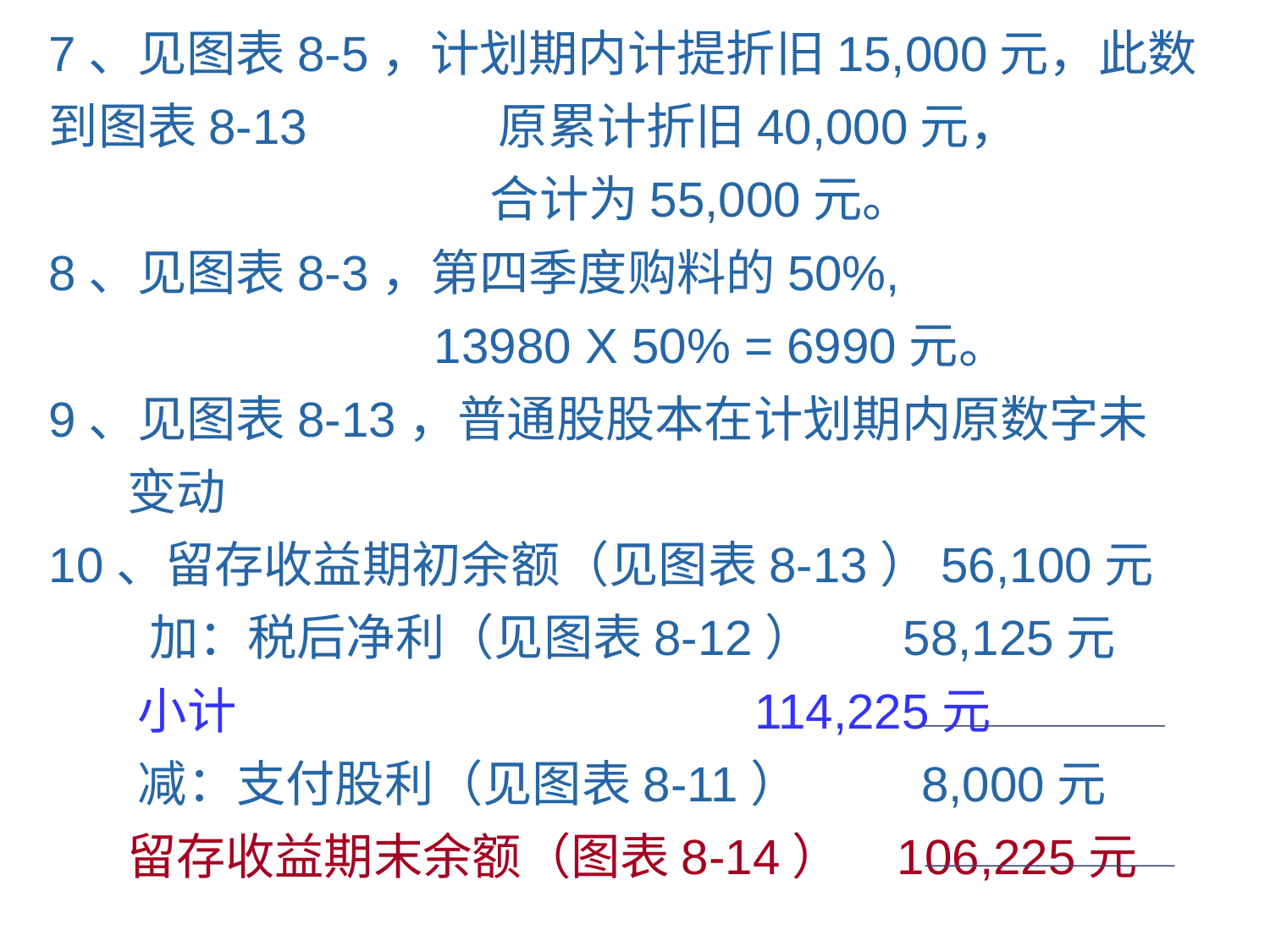

7、见图表8-5，计划期内计提折旧15,000元，此数
到图表8-13             原累计折旧40,000元，
                                       合计为55,000元。
8、见图表8-3，第四季度购料的50%,
                            13980 X 50% = 6990元。
9、见图表8-13，普通股股本在计划期内原数字未
      变动
10、留存收益期初余额（见图表8-13）56,100元
        加：税后净利（见图表8-12）       58,125元
       小计                                              114,225元
       减：支付股利（见图表8-11）          8,000元
      留存收益期末余额（图表8-14）    106,225元